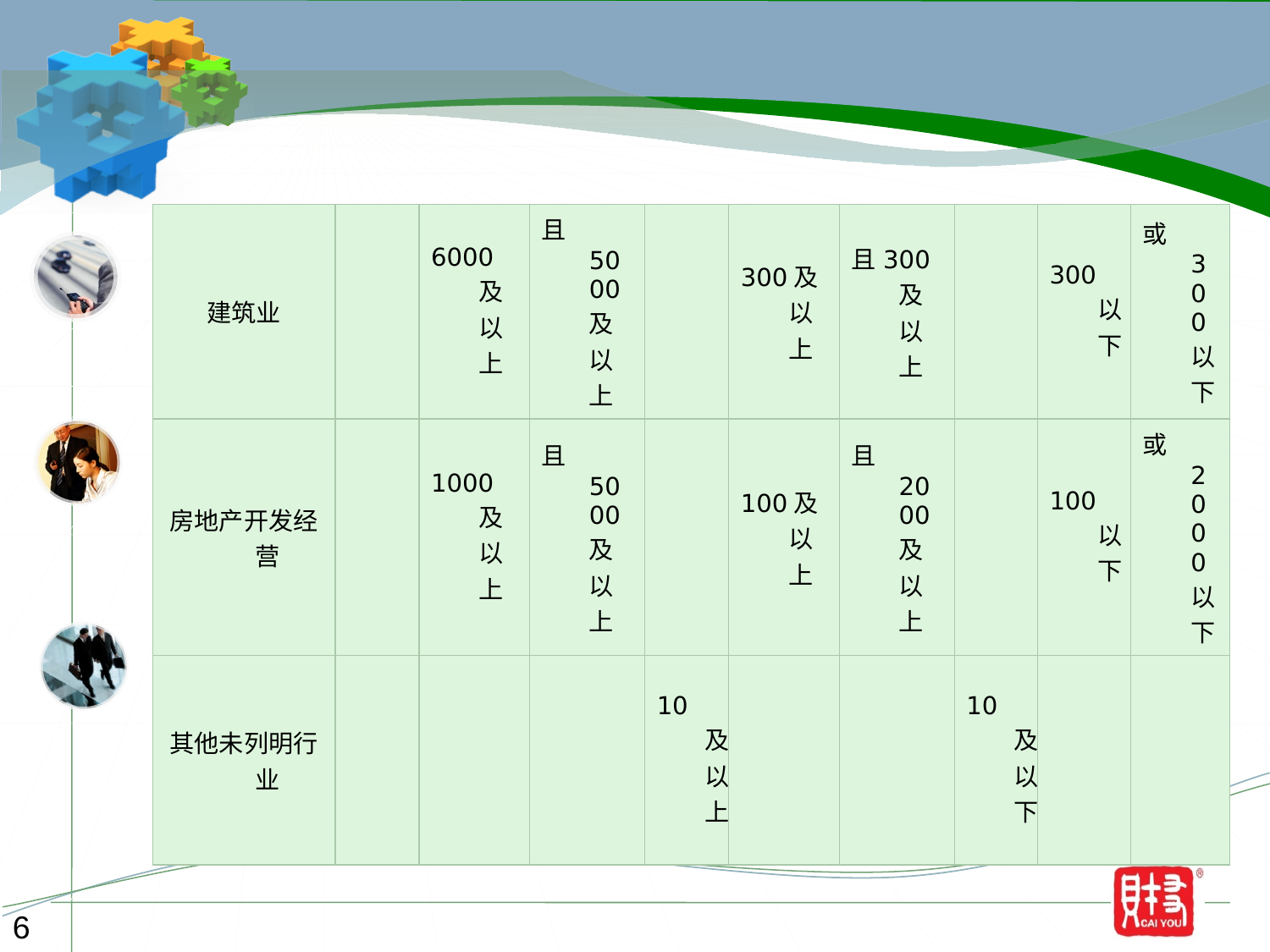

| 建筑业 |  | 6000及以上 | 且5000及以上 |  | 300及以上 | 且300及以上 |  | 300以下 | 或300以下 |
| --- | --- | --- | --- | --- | --- | --- | --- | --- | --- |
| 房地产开发经营 |  | 1000及以上 | 且5000及以上 |  | 100及以上 | 且2000及以上 |  | 100以下 | 或2000以下 |
| 其他未列明行业 |  |  |  | 10及以上 |  |  | 10及以下 |  |  |
6